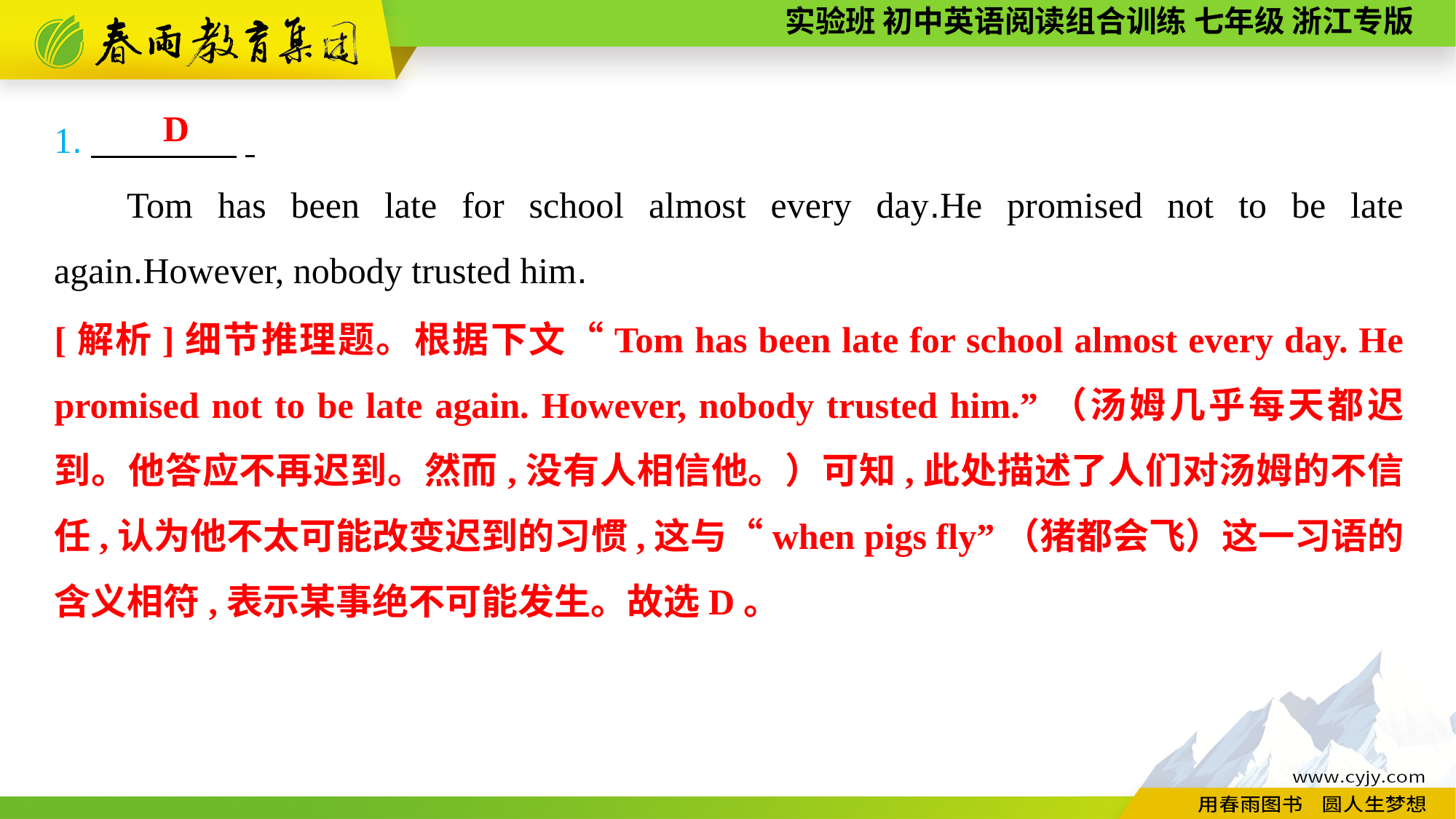

1.　　　　.
Tom has been late for school almost every day.He promised not to be late again.However, nobody trusted him.
D
[解析]细节推理题。根据下文“Tom has been late for school almost every day. He promised not to be late again. However, nobody trusted him.”（汤姆几乎每天都迟到。他答应不再迟到。然而,没有人相信他。）可知,此处描述了人们对汤姆的不信任,认为他不太可能改变迟到的习惯,这与“when pigs fly”（猪都会飞）这一习语的含义相符,表示某事绝不可能发生。故选D。